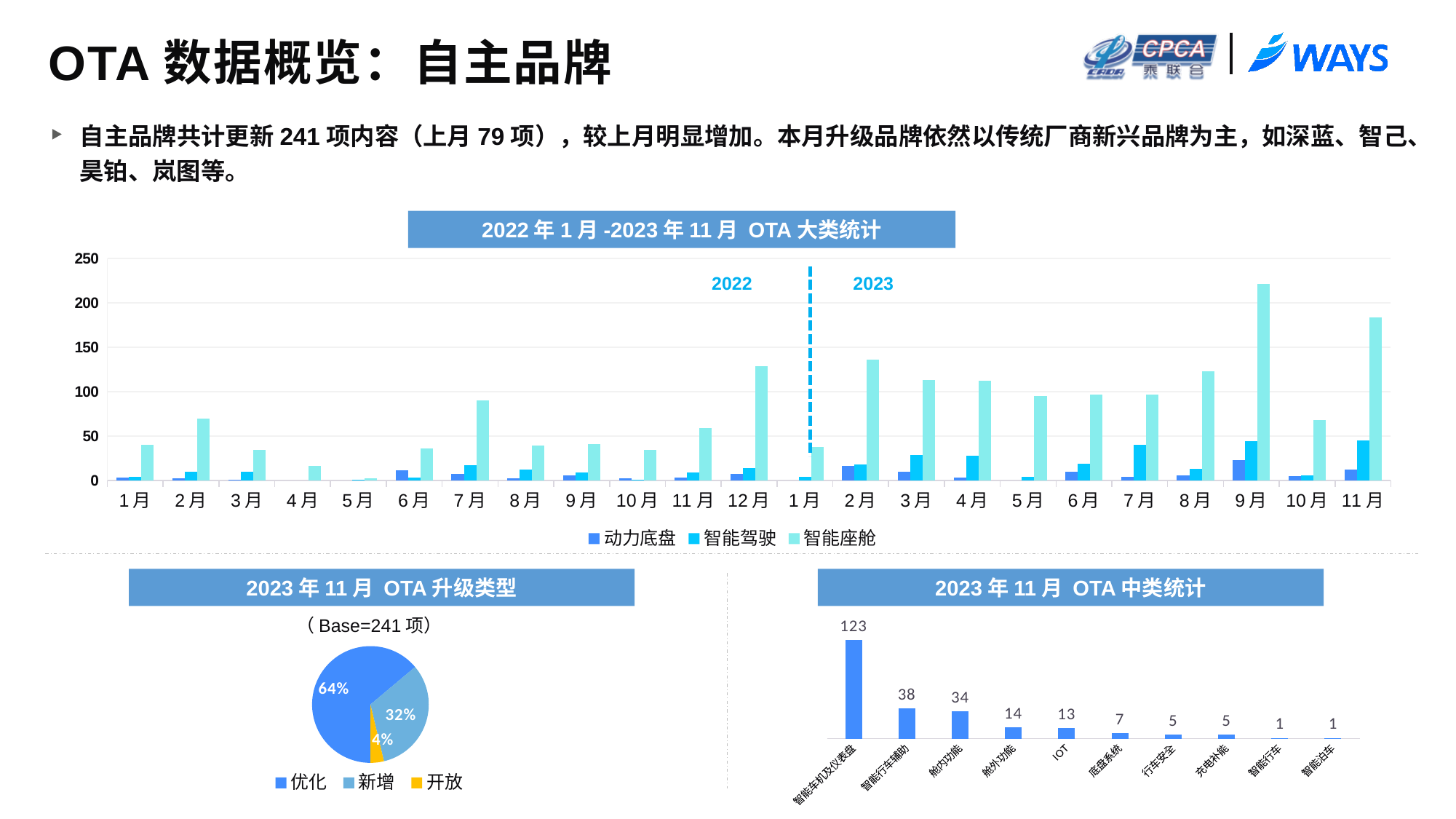

# OTA数据概览：自主品牌
自主品牌共计更新241项内容（上月79项），较上月明显增加。本月升级品牌依然以传统厂商新兴品牌为主，如深蓝、智己、昊铂、岚图等。
2022年1月-2023年11月 OTA大类统计

### Chart

| Category | 动力底盘 | 智能驾驶 | 智能座舱 |
|---|---|---|---|
| 1月 | 3.0 | 4.0 | 40.0 |
| 2月 | 2.0 | 10.0 | 70.0 |
| 3月 | 1.0 | 10.0 | 34.0 |
| 4月 | None | None | 16.0 |
| 5月 | None | 1.0 | 2.0 |
| 6月 | 11.0 | 3.0 | 36.0 |
| 7月 | 7.0 | 17.0 | 90.0 |
| 8月 | 2.0 | 12.0 | 39.0 |
| 9月 | 6.0 | 9.0 | 41.0 |
| 10月 | 2.0 | 1.0 | 34.0 |
| 11月 | 3.0 | 9.0 | 59.0 |
| 12月 | 7.0 | 14.0 | 129.0 |
| 1月 | None | 4.0 | 38.0 |
| 2月 | 16.0 | 18.0 | 136.0 |
| 3月 | 10.0 | 29.0 | 113.0 |
| 4月 | 3.0 | 28.0 | 112.0 |
| 5月 | None | 4.0 | 95.0 |
| 6月 | 10.0 | 19.0 | 97.0 |
| 7月 | 4.0 | 40.0 | 97.0 |
| 8月 | 6.0 | 13.0 | 123.0 |
| 9月 | 23.0 | 44.0 | 221.0 |
| 10月 | 5.0 | 6.0 | 68.0 |
| 11月 | 12.0 | 45.0 | 184.0 |
2022
2023
2023年11月 OTA升级类型
2023年11月 OTA中类统计
（Base=241项）

### Chart

| Category | NET WORTH |
|---|---|
| 智能车机及仪表盘 | 123.0 |
| 智能行车辅助 | 38.0 |
| 舱内功能 | 34.0 |
| 舱外功能 | 14.0 |
| IOT | 13.0 |
| 底盘系统 | 7.0 |
| 行车安全 | 5.0 |
| 充电补能 | 5.0 |
| 智能行车 | 1.0 |
| 智能泊车 | 1.0 |

### Chart

| Category | 份额 |
|---|---|
| 优化 | 0.6390041493775933 |
| 新增 | 0.3236514522821577 |
| 开放 | 0.03734439834024896 |